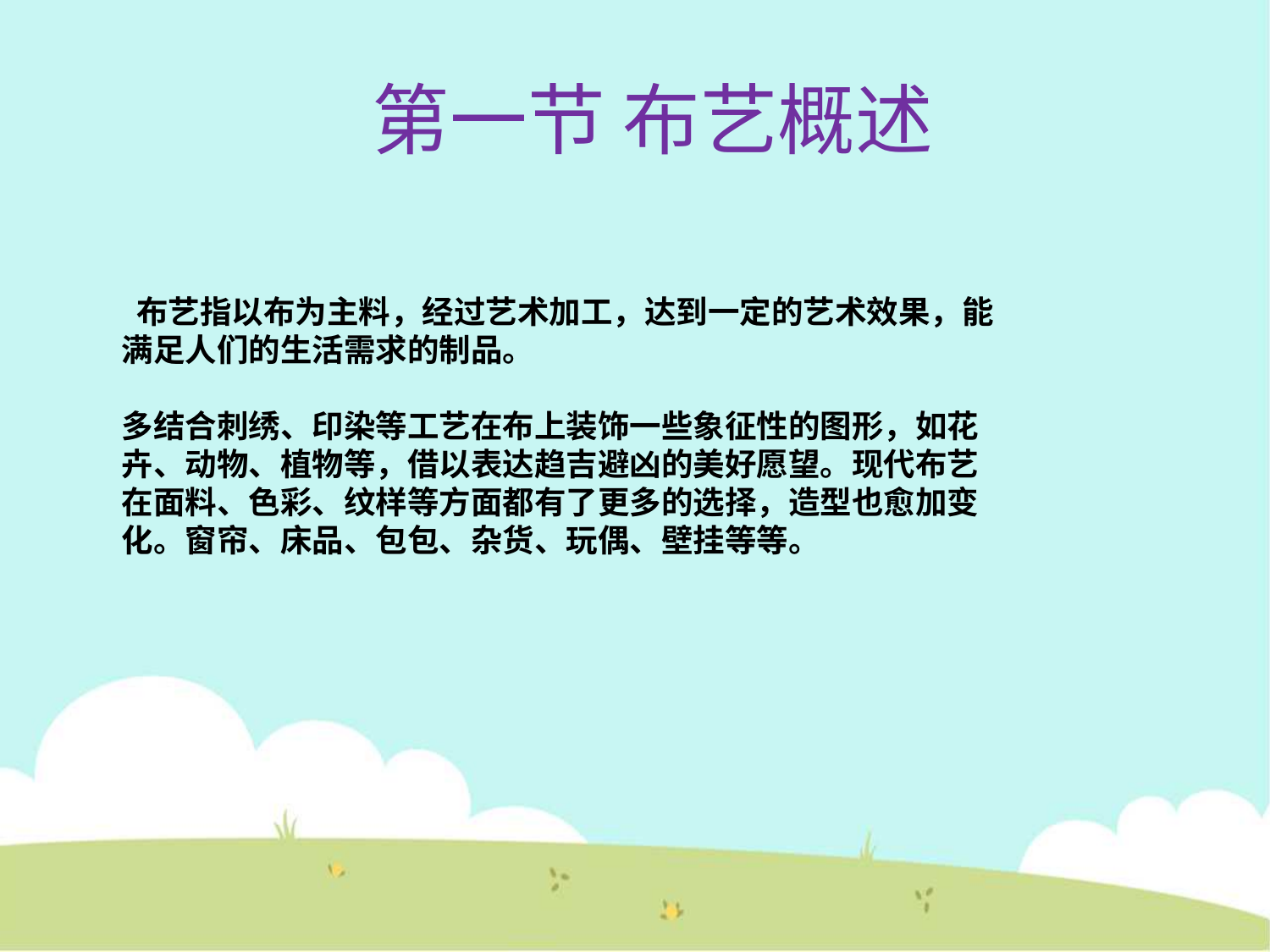

# 第一节 布艺概述

 布艺指以布为主料，经过艺术加工，达到一定的艺术效果，能满足人们的生活需求的制品。

多结合刺绣、印染等工艺在布上装饰一些象征性的图形，如花卉、动物、植物等，借以表达趋吉避凶的美好愿望。现代布艺在面料、色彩、纹样等方面都有了更多的选择，造型也愈加变化。窗帘、床品、包包、杂货、玩偶、壁挂等等。